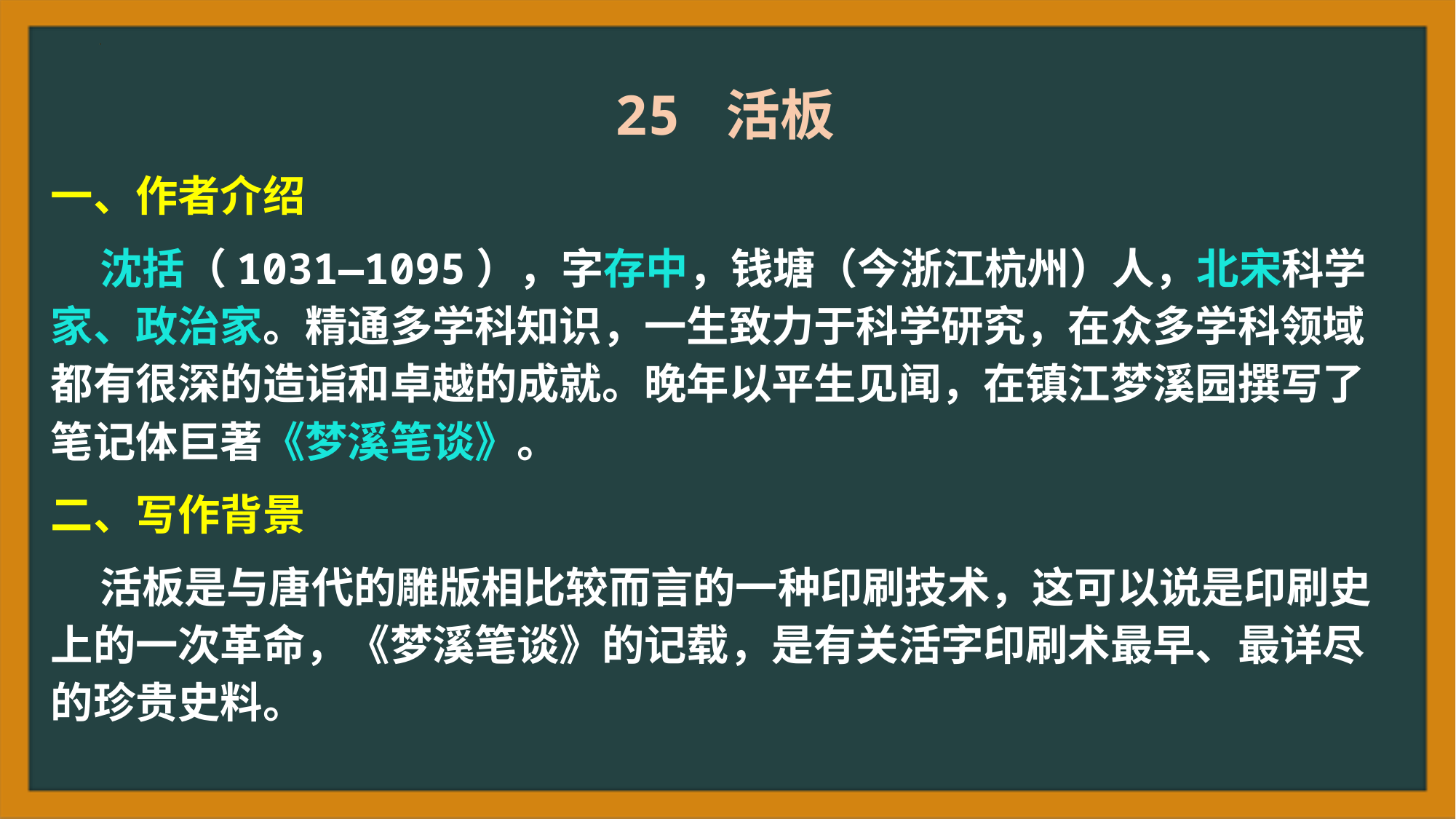

25 活板
一、作者介绍
    沈括（1031—1095），字存中，钱塘（今浙江杭州）人，北宋科学家、政治家。精通多学科知识，一生致力于科学研究，在众多学科领域都有很深的造诣和卓越的成就。晚年以平生见闻，在镇江梦溪园撰写了笔记体巨著《梦溪笔谈》。
二、写作背景
    活板是与唐代的雕版相比较而言的一种印刷技术，这可以说是印刷史上的一次革命，《梦溪笔谈》的记载，是有关活字印刷术最早、最详尽的珍贵史料。